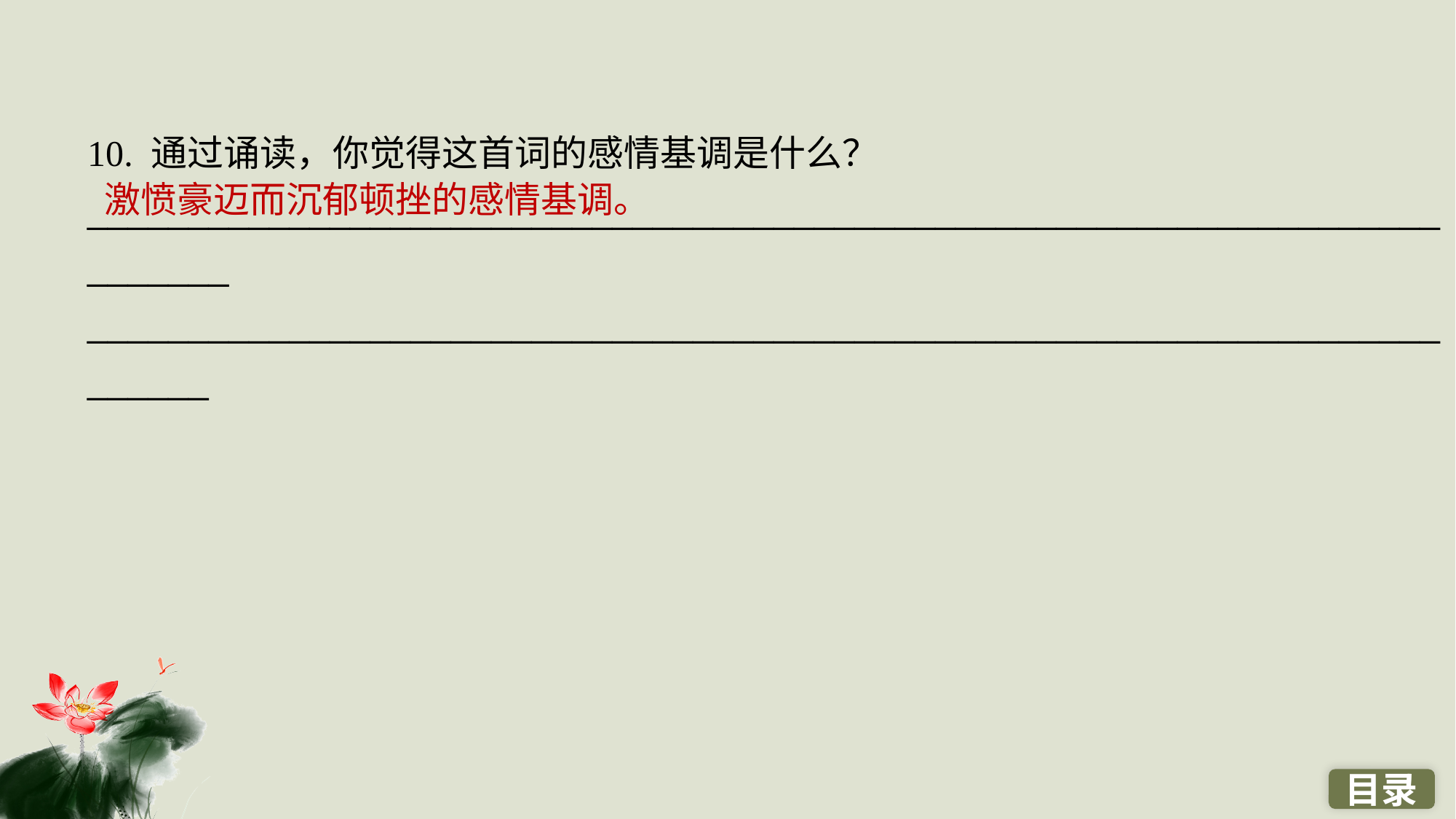

10. 通过诵读，你觉得这首词的感情基调是什么？
__________________________________________________________________________
_________________________________________________________________________
激愤豪迈而沉郁顿挫的感情基调。